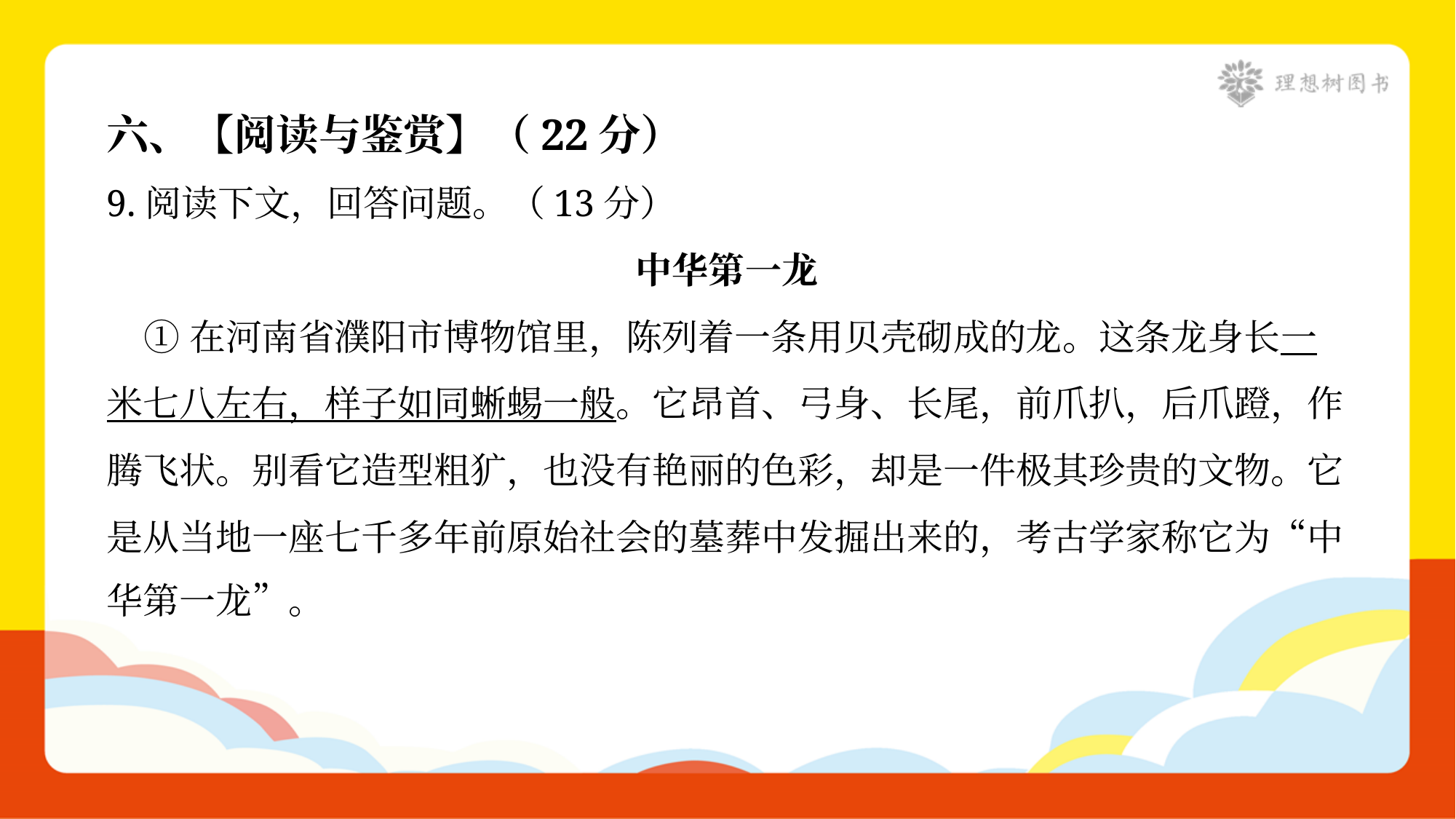

六、【阅读与鉴赏】（22分）
9.阅读下文，回答问题。（13分）
中华第一龙
    ①在河南省濮阳市博物馆里，陈列着一条用贝壳砌成的龙。这条龙身长一
米七八左右，样子如同蜥蜴一般。它昂首、弓身、长尾，前爪扒，后爪蹬，作
腾飞状。别看它造型粗犷，也没有艳丽的色彩，却是一件极其珍贵的文物。它
是从当地一座七千多年前原始社会的墓葬中发掘出来的，考古学家称它为“中
华第一龙”。